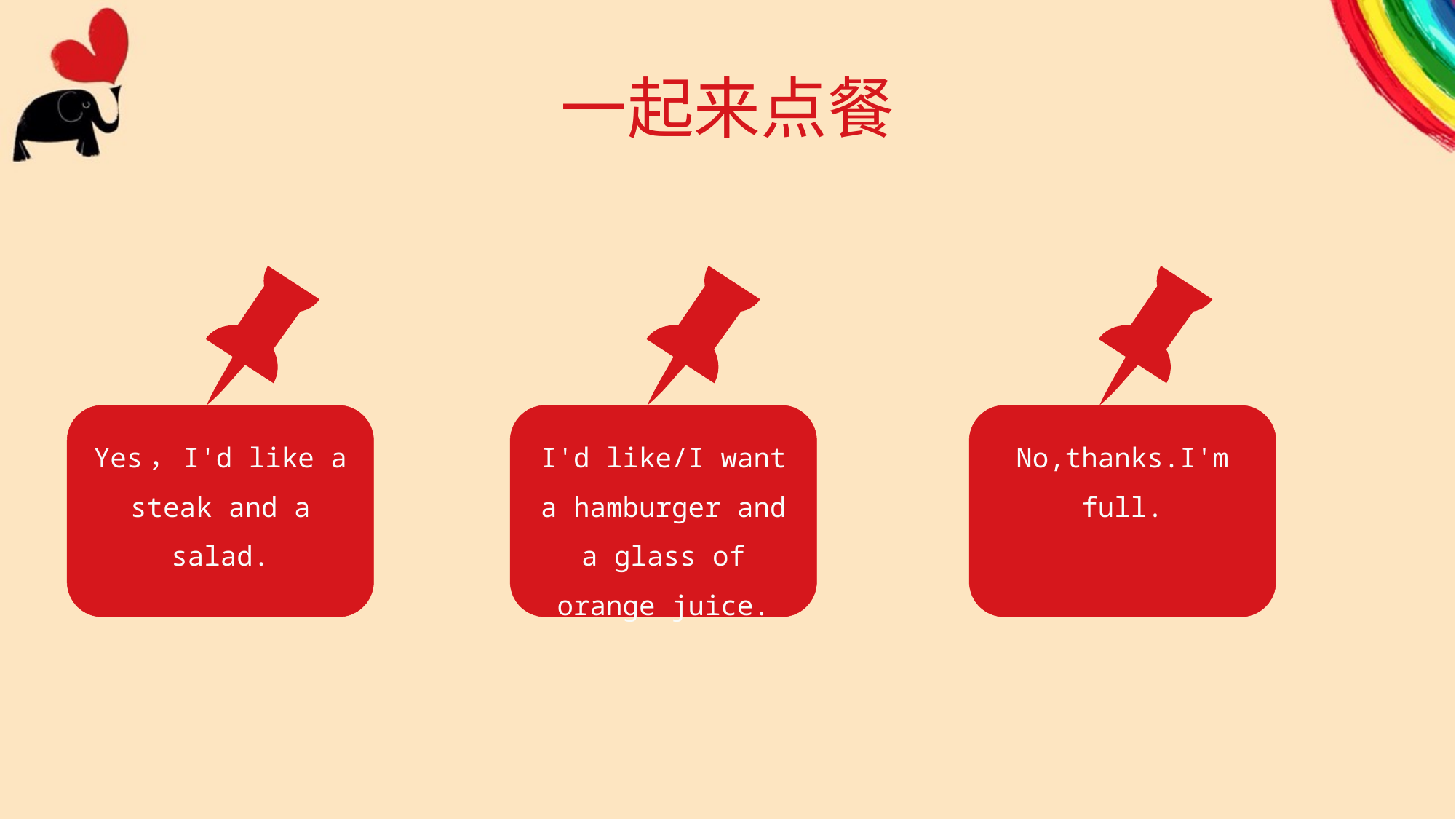

# 一起来点餐

Yes，I'd like a steak and a salad.
I'd like/I want a hamburger and a glass of orange juice.
No,thanks.I'm full.